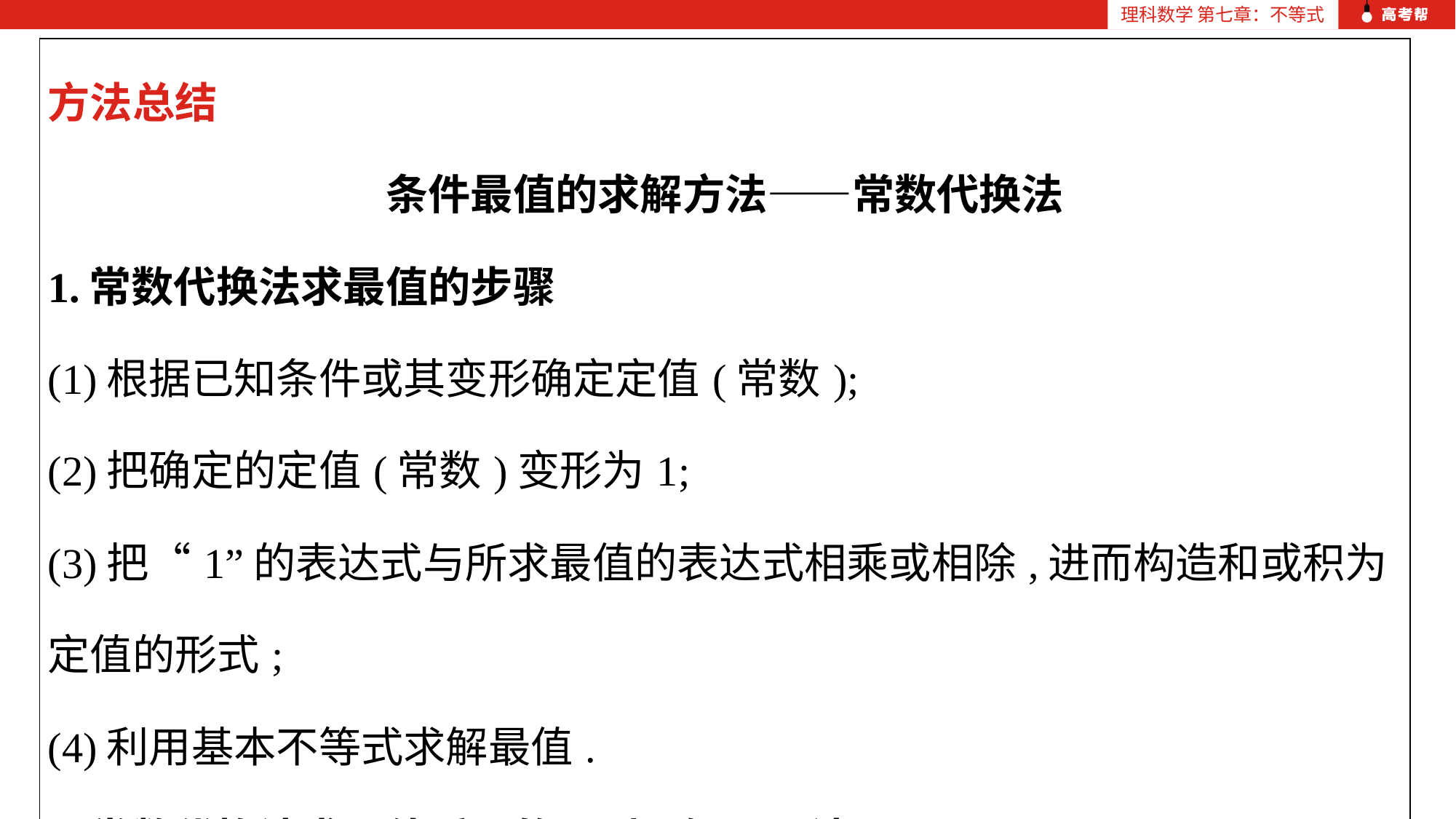

| 方法总结 条件最值的求解方法——常数代换法 1.常数代换法求最值的步骤 (1)根据已知条件或其变形确定定值(常数); (2)把确定的定值(常数)变形为1; (3)把“1”的表达式与所求最值的表达式相乘或相除,进而构造和或积为定值的形式; (4)利用基本不等式求解最值. 2.常数代换法求最值适用的题型及解题通法 当式子中含有两个变量,且条件和所求的式子分别为整式和分式时,常构造 |
| --- |